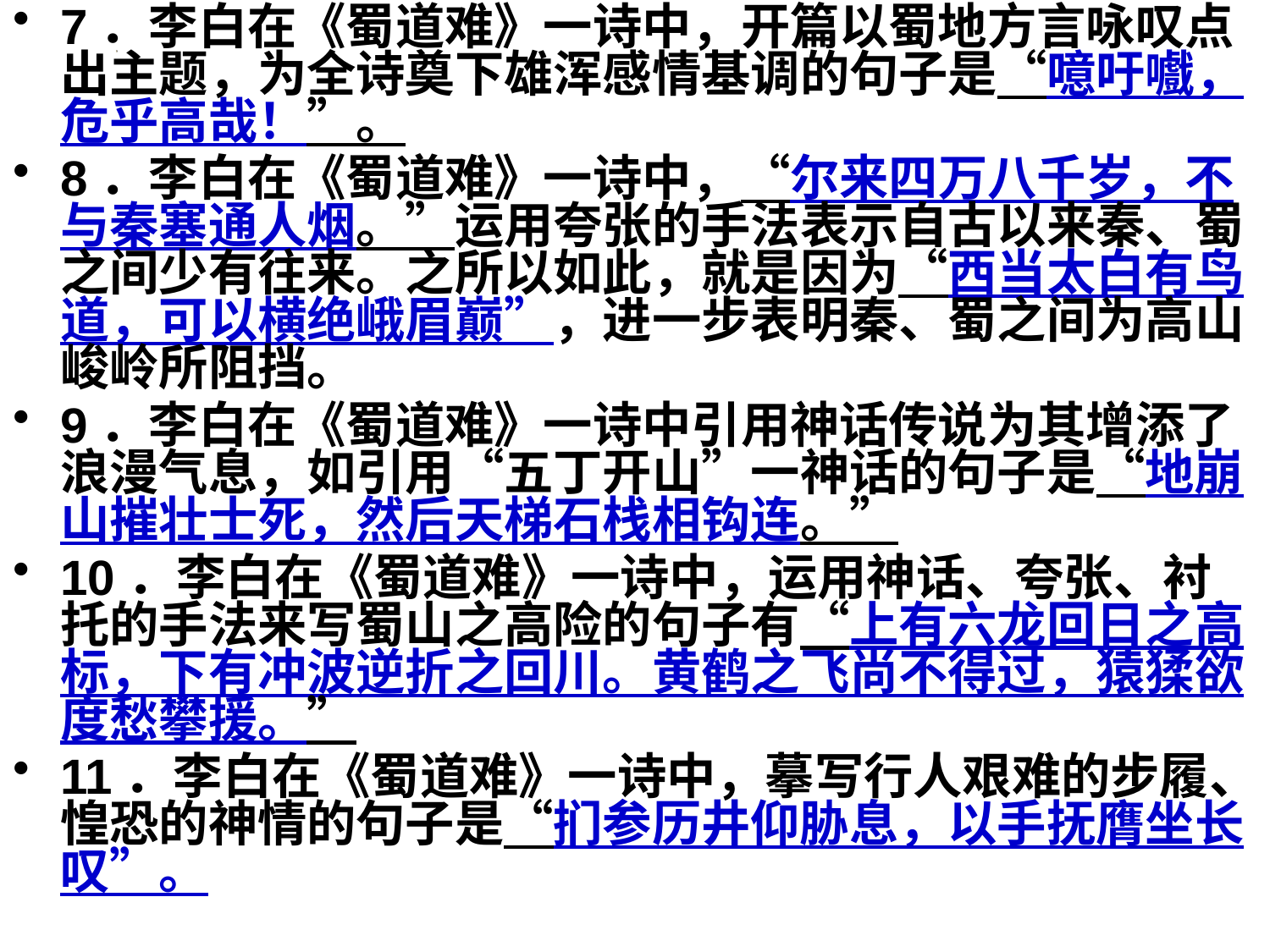

7．李白在《蜀道难》一诗中，开篇以蜀地方言咏叹点出主题，为全诗奠下雄浑感情基调的句子是“噫吁嚱，危乎高哉！”。
8．李白在《蜀道难》一诗中，“尔来四万八千岁，不与秦塞通人烟。”运用夸张的手法表示自古以来秦、蜀之间少有往来。之所以如此，就是因为“西当太白有鸟道，可以横绝峨眉巅”，进一步表明秦、蜀之间为高山峻岭所阻挡。
9．李白在《蜀道难》一诗中引用神话传说为其增添了浪漫气息，如引用“五丁开山”一神话的句子是“地崩山摧壮士死，然后天梯石栈相钩连。”
10．李白在《蜀道难》一诗中，运用神话、夸张、衬托的手法来写蜀山之高险的句子有“上有六龙回日之高标，下有冲波逆折之回川。黄鹤之飞尚不得过，猿猱欲度愁攀援。”
11．李白在《蜀道难》一诗中，摹写行人艰难的步履、惶恐的神情的句子是“扪参历井仰胁息，以手抚膺坐长叹”。
#